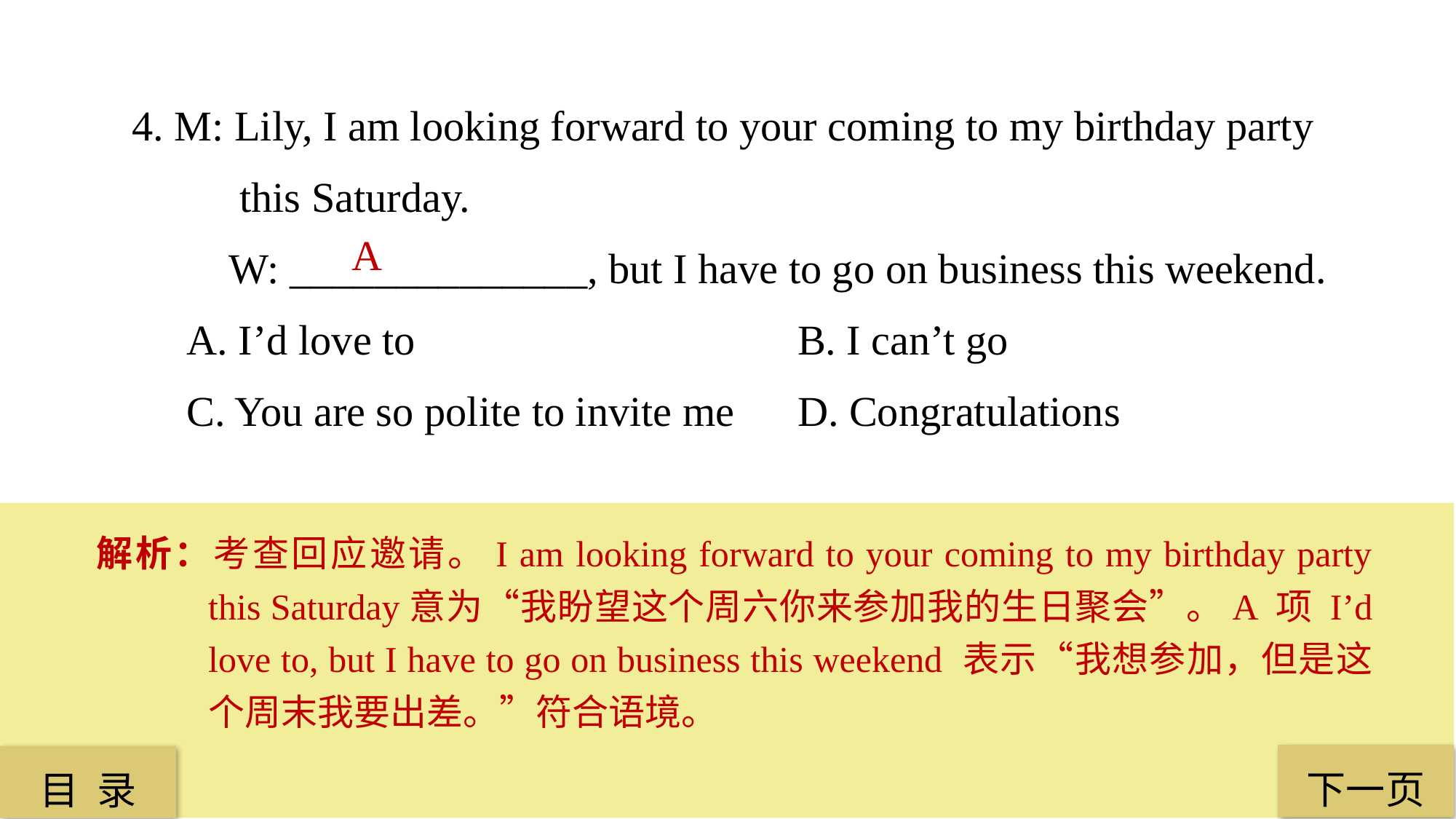

4. M: Lily, I am looking forward to your coming to my birthday party
     this Saturday.
    W: ______________, but I have to go on business this weekend.
A. I’d love to				 B. I can’t go
C. You are so polite to invite me 	 D. Congratulations
 A
解析：考查回应邀请。I am looking forward to your coming to my birthday party this Saturday意为“我盼望这个周六你来参加我的生日聚会”。A 项 I’d love to, but I have to go on business this weekend 表示“我想参加，但是这个周末我要出差。”符合语境。